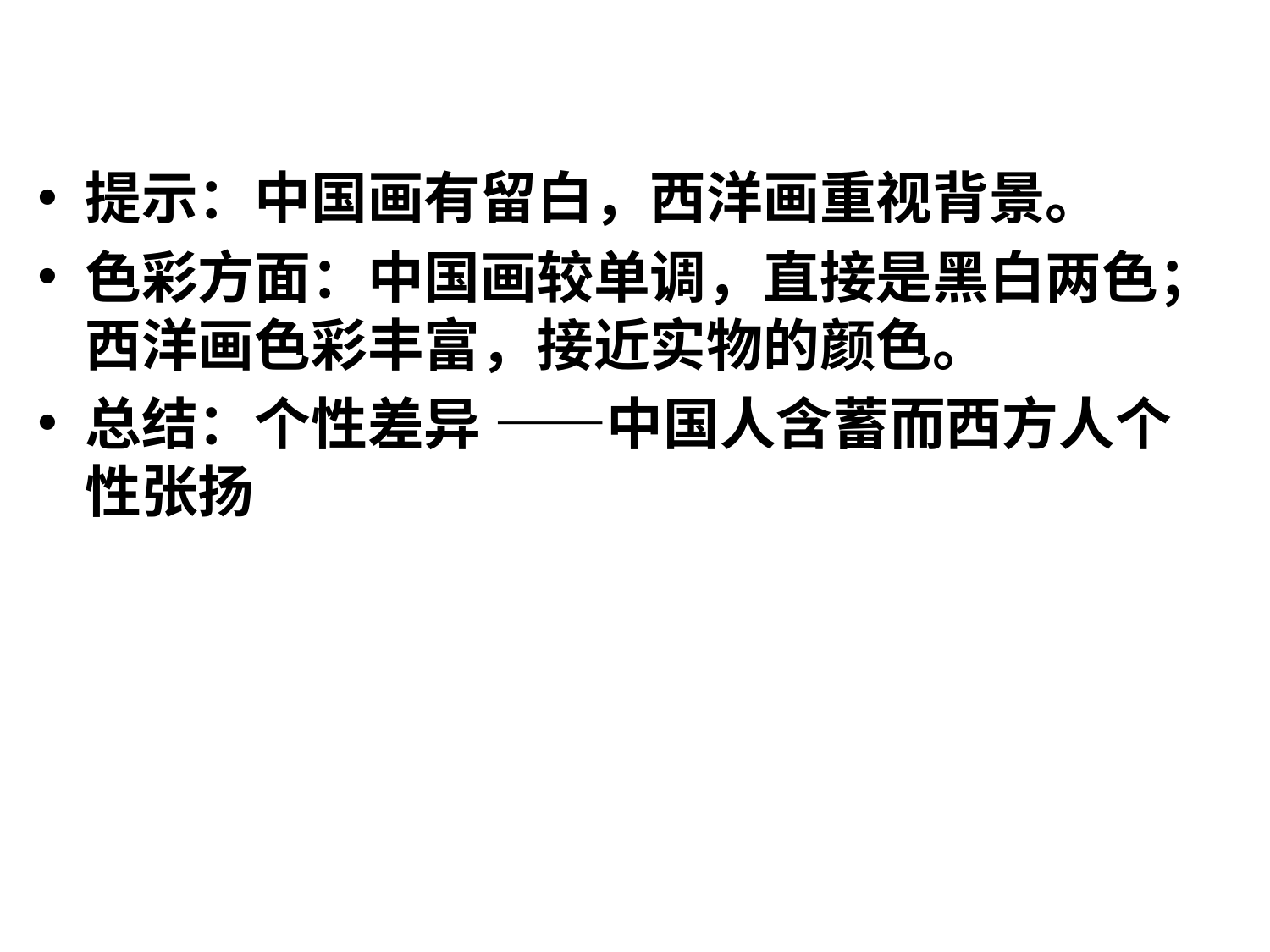

提示：中国画有留白，西洋画重视背景。
色彩方面：中国画较单调，直接是黑白两色；西洋画色彩丰富，接近实物的颜色。
总结：个性差异 ——中国人含蓄而西方人个性张扬